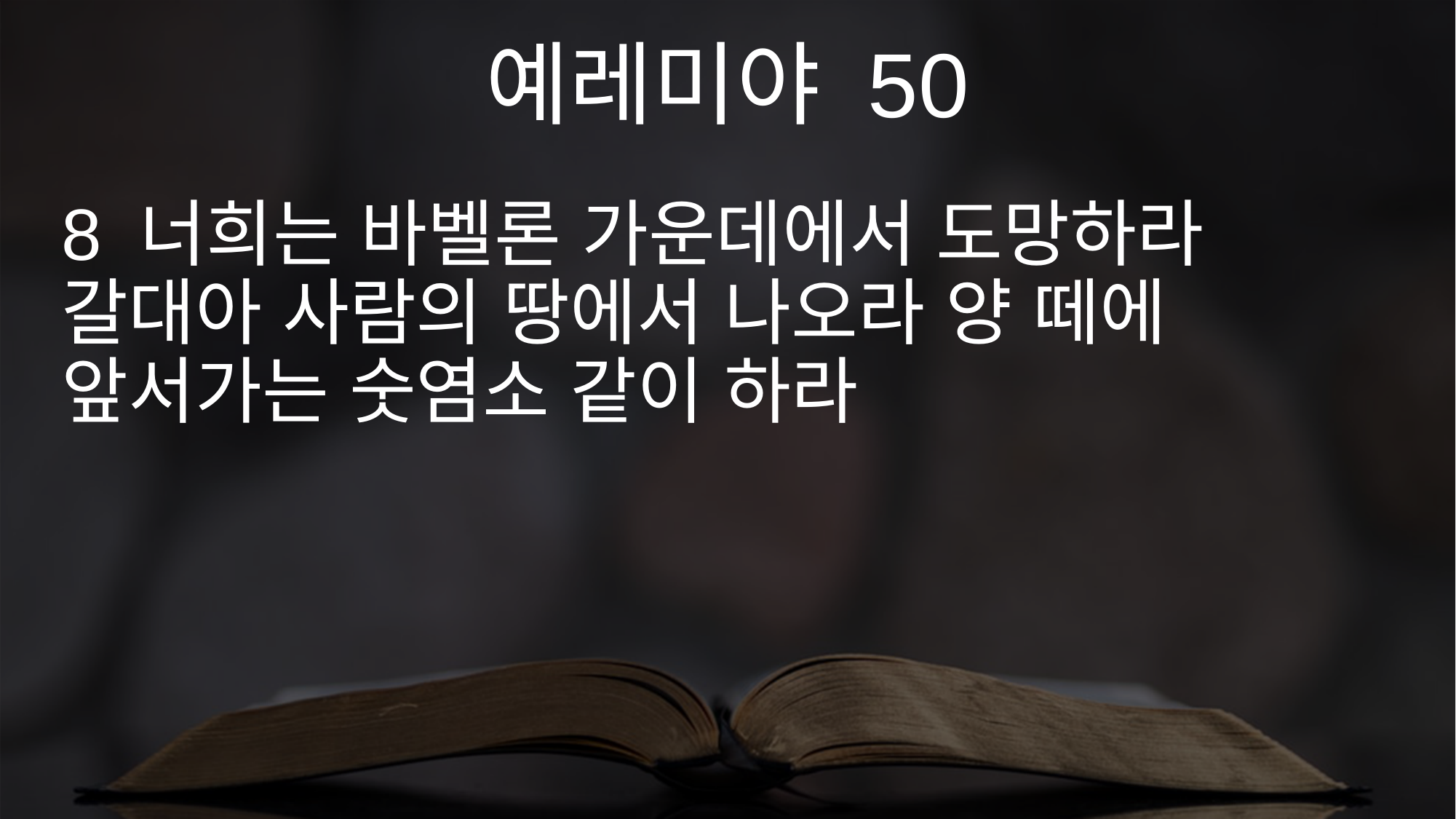

예레미야 50
8 너희는 바벨론 가운데에서 도망하라 갈대아 사람의 땅에서 나오라 양 떼에 앞서가는 숫염소 같이 하라